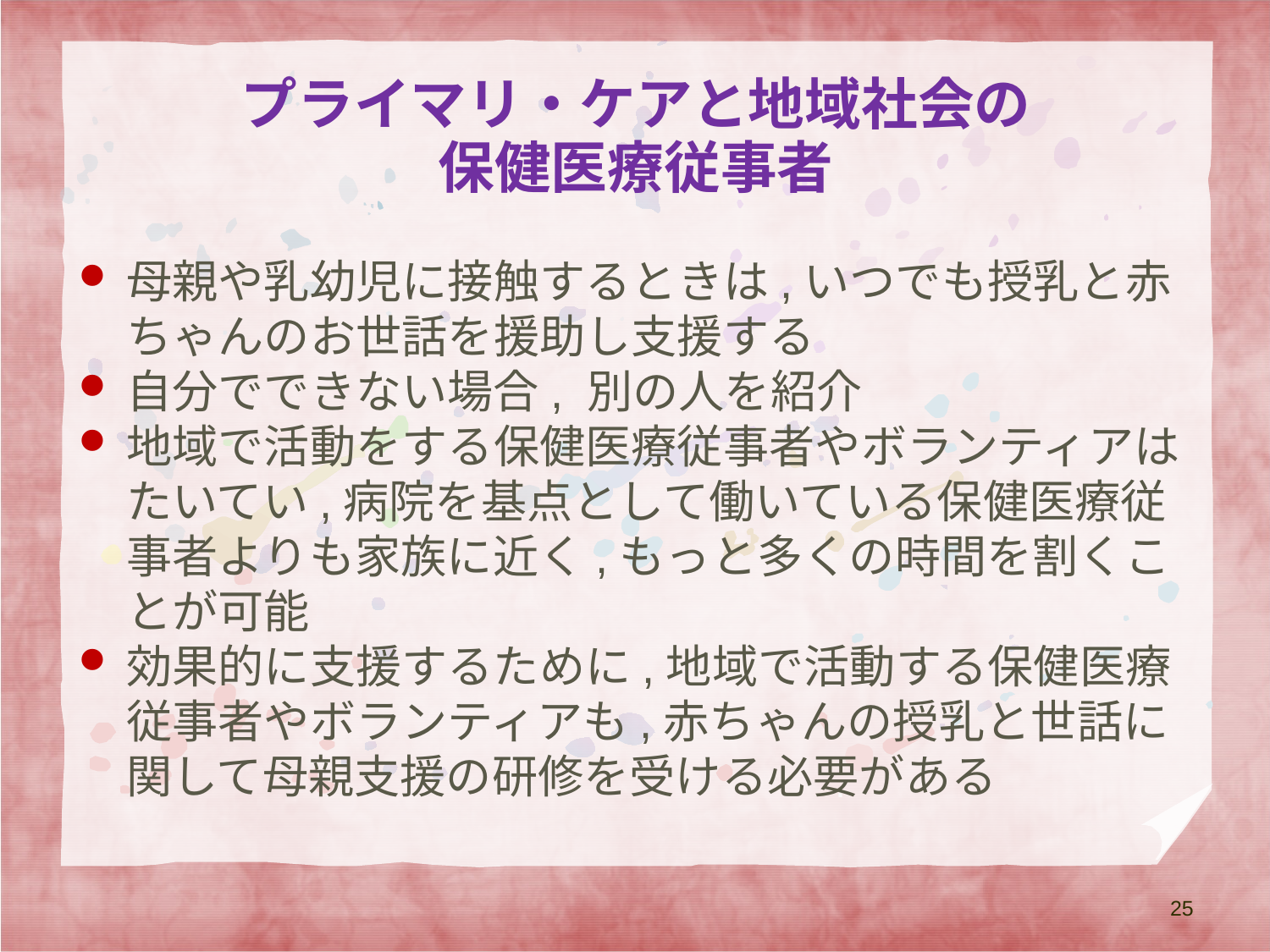

# プライマリ・ケアと地域社会の 保健医療従事者
母親や乳幼児に接触するときは,いつでも授乳と赤ちゃんのお世話を援助し支援する
自分でできない場合, 別の人を紹介
地域で活動をする保健医療従事者やボランティアはたいてい,病院を基点として働いている保健医療従事者よりも家族に近く,もっと多くの時間を割くことが可能
効果的に支援するために,地域で活動する保健医療従事者やボランティアも,赤ちゃんの授乳と世話に関して母親支援の研修を受ける必要がある

25